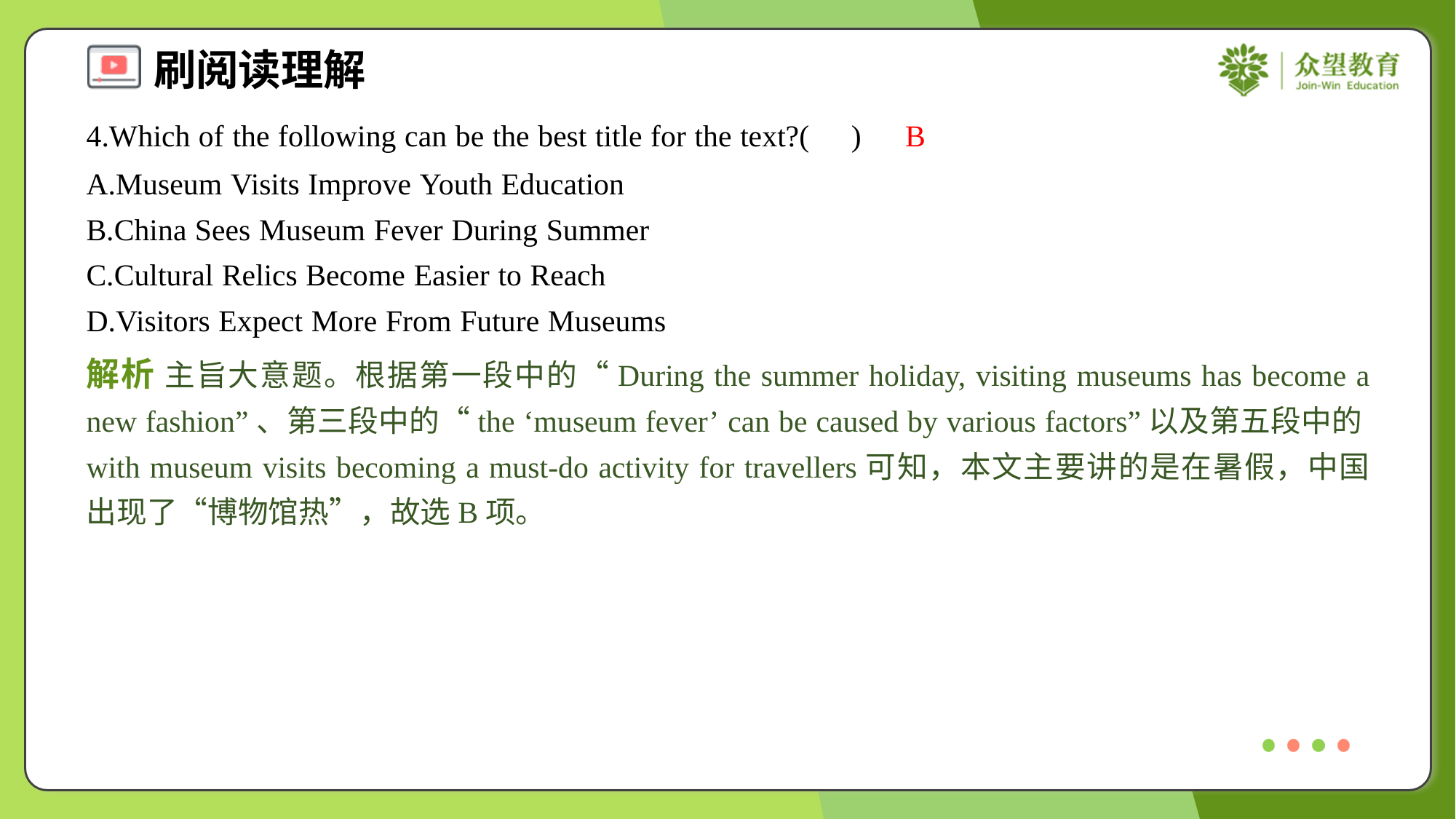

4.Which of the following can be the best title for the text?(     )
B
A.Museum Visits Improve Youth Education
B.China Sees Museum Fever During Summer
C.Cultural Relics Become Easier to Reach
D.Visitors Expect More From Future Museums
解析 主旨大意题。根据第一段中的“During the summer holiday, visiting museums has become a new fashion”、第三段中的“the ‘museum fever’ can be caused by various factors”以及第五段中的with museum visits becoming a must-do activity for travellers可知，本文主要讲的是在暑假，中国出现了“博物馆热”，故选B项。